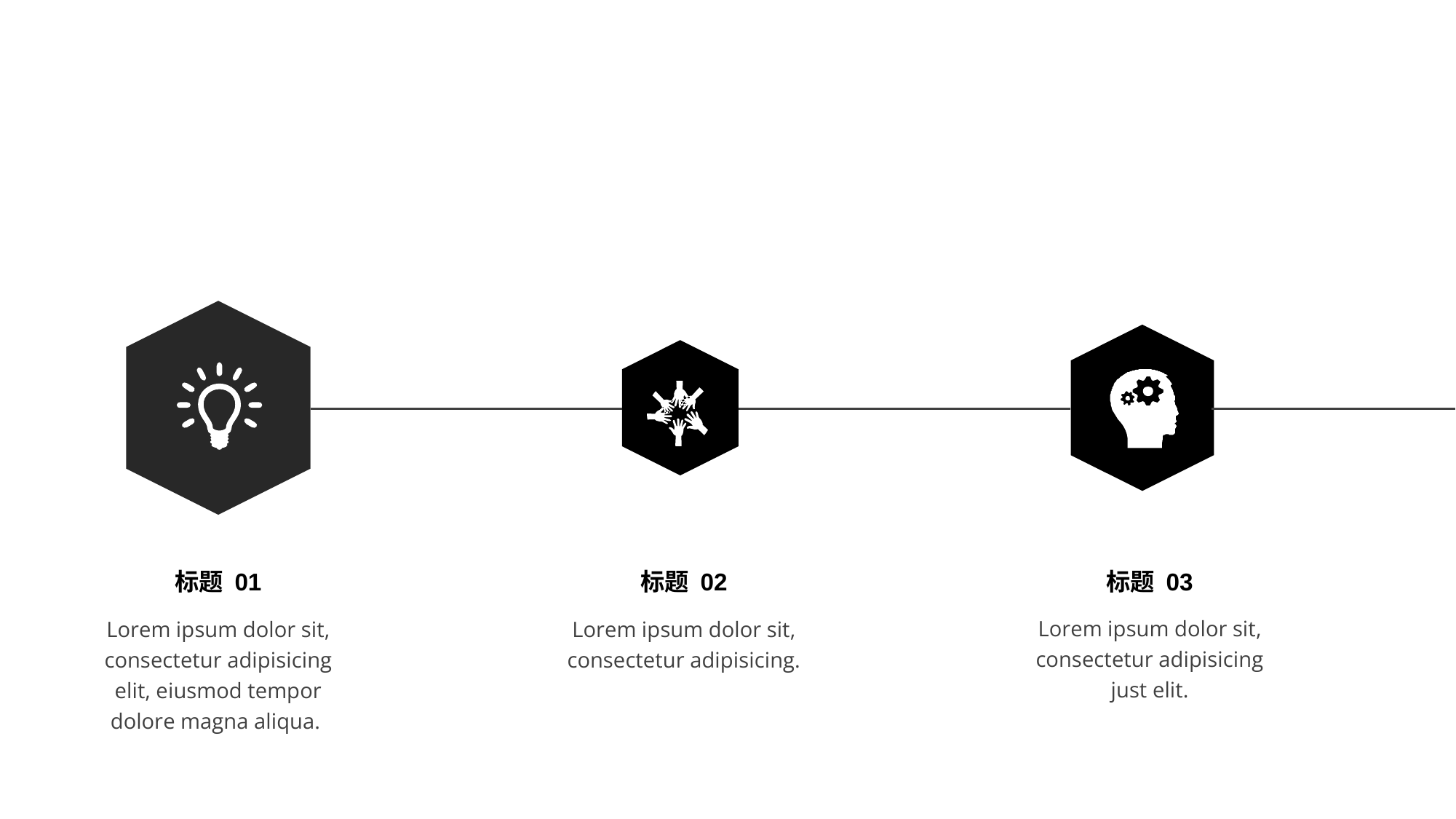

标题 03
Lorem ipsum dolor sit, consectetur adipisicing just elit.
标题 02
Lorem ipsum dolor sit, consectetur adipisicing.
标题 01
Lorem ipsum dolor sit, consectetur adipisicing elit, eiusmod tempor dolore magna aliqua.